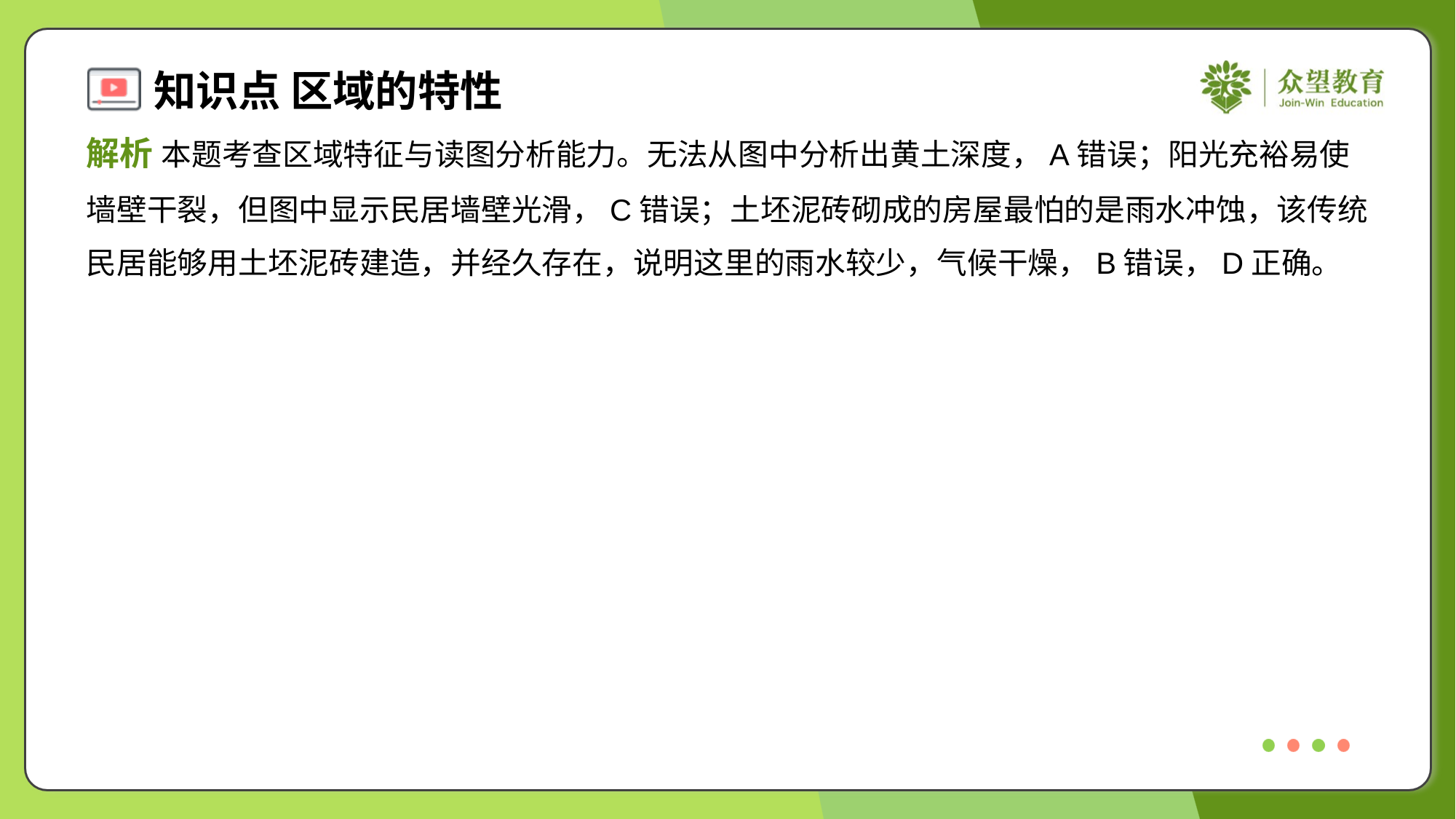

解析 本题考查区域特征与读图分析能力。无法从图中分析出黄土深度，A错误；阳光充裕易使
墙壁干裂，但图中显示民居墙壁光滑，C错误；土坯泥砖砌成的房屋最怕的是雨水冲蚀，该传统
民居能够用土坯泥砖建造，并经久存在，说明这里的雨水较少，气候干燥，B错误，D正确。